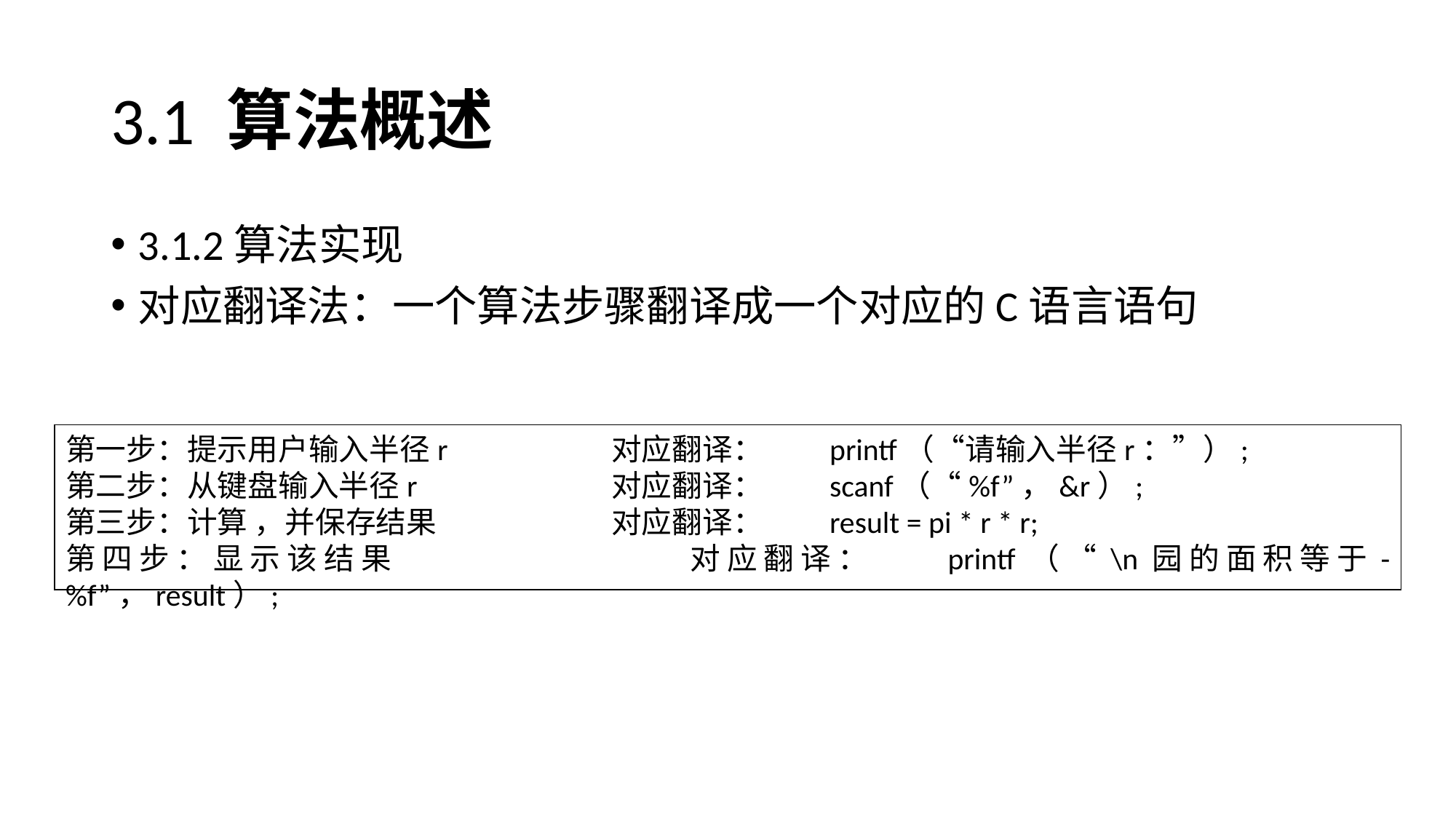

# 3.1 算法概述
3.1.2算法实现
对应翻译法：一个算法步骤翻译成一个对应的C语言语句

第一步：提示用户输入半径r		对应翻译：	printf（“请输入半径r：”）;
第二步：从键盘输入半径r		对应翻译：	scanf（“%f”，&r）;
第三步：计算 ，并保存结果		对应翻译：	result = pi * r * r;
第四步：显示该结果			对应翻译：	printf（“\n园的面积等于-%f”，result）;